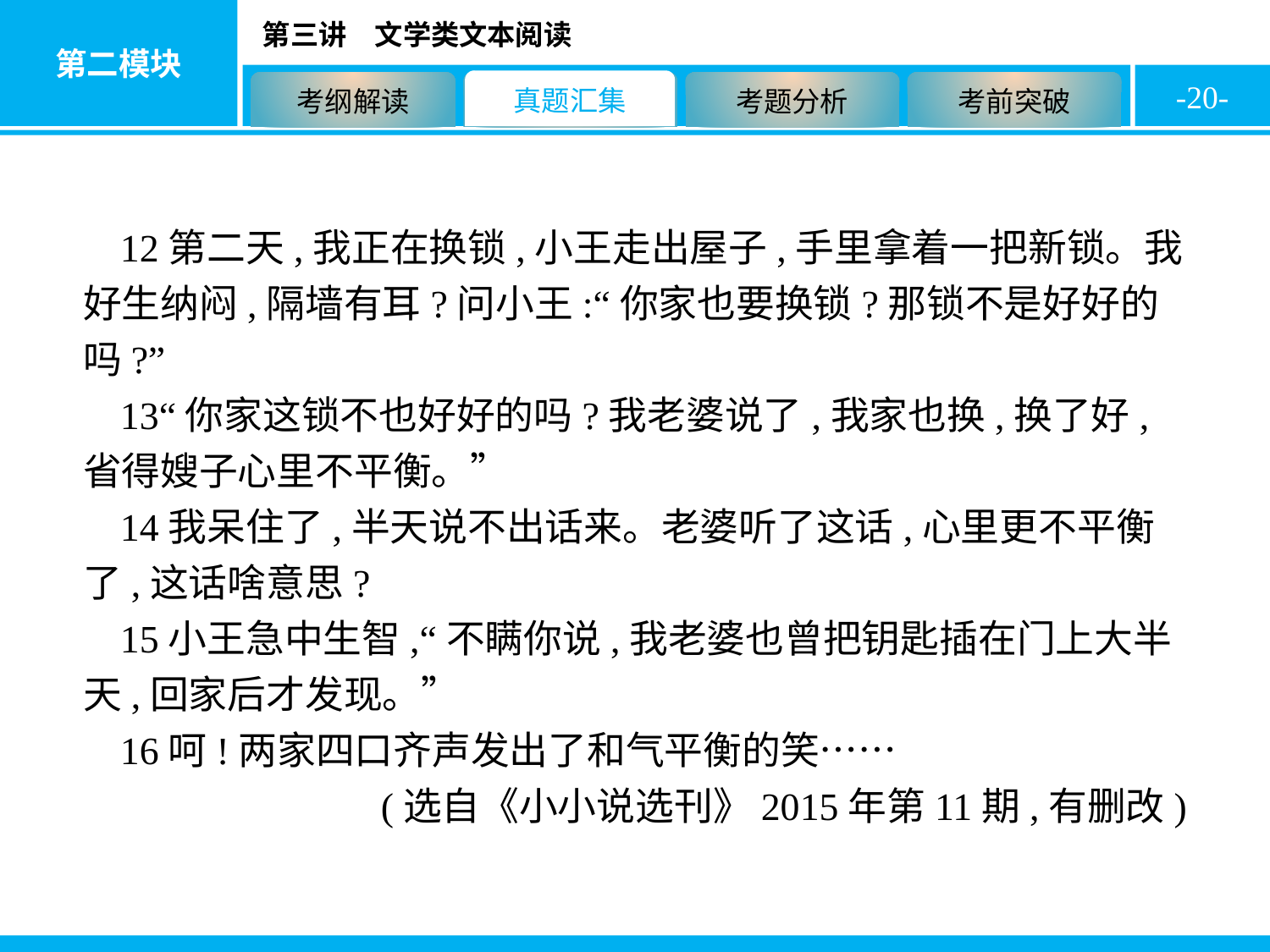

-20-
12第二天,我正在换锁,小王走出屋子,手里拿着一把新锁。我好生纳闷,隔墙有耳?问小王:“你家也要换锁?那锁不是好好的吗?”
13“你家这锁不也好好的吗?我老婆说了,我家也换,换了好,省得嫂子心里不平衡。”
14我呆住了,半天说不出话来。老婆听了这话,心里更不平衡了,这话啥意思?
15小王急中生智,“不瞒你说,我老婆也曾把钥匙插在门上大半天,回家后才发现。”
16呵!两家四口齐声发出了和气平衡的笑……
(选自《小小说选刊》2015年第11期,有删改)